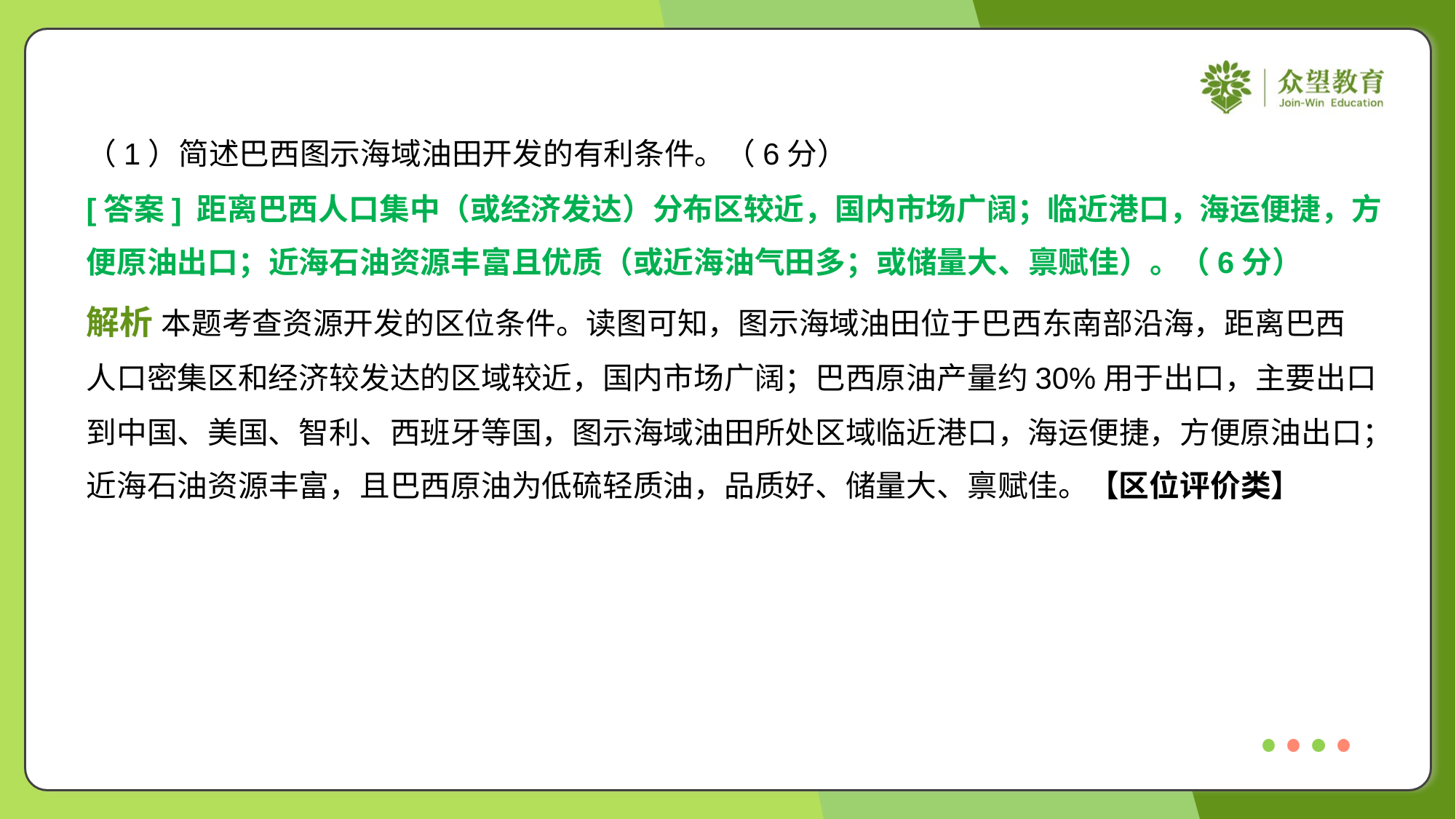

（1）简述巴西图示海域油田开发的有利条件。（6分）
[答案] 距离巴西人口集中（或经济发达）分布区较近，国内市场广阔；临近港口，海运便捷，方
便原油出口；近海石油资源丰富且优质（或近海油气田多；或储量大、禀赋佳）。（6分）
解析 本题考查资源开发的区位条件。读图可知，图示海域油田位于巴西东南部沿海，距离巴西
人口密集区和经济较发达的区域较近，国内市场广阔；巴西原油产量约30%用于出口，主要出口
到中国、美国、智利、西班牙等国，图示海域油田所处区域临近港口，海运便捷，方便原油出口；
近海石油资源丰富，且巴西原油为低硫轻质油，品质好、储量大、禀赋佳。【区位评价类】